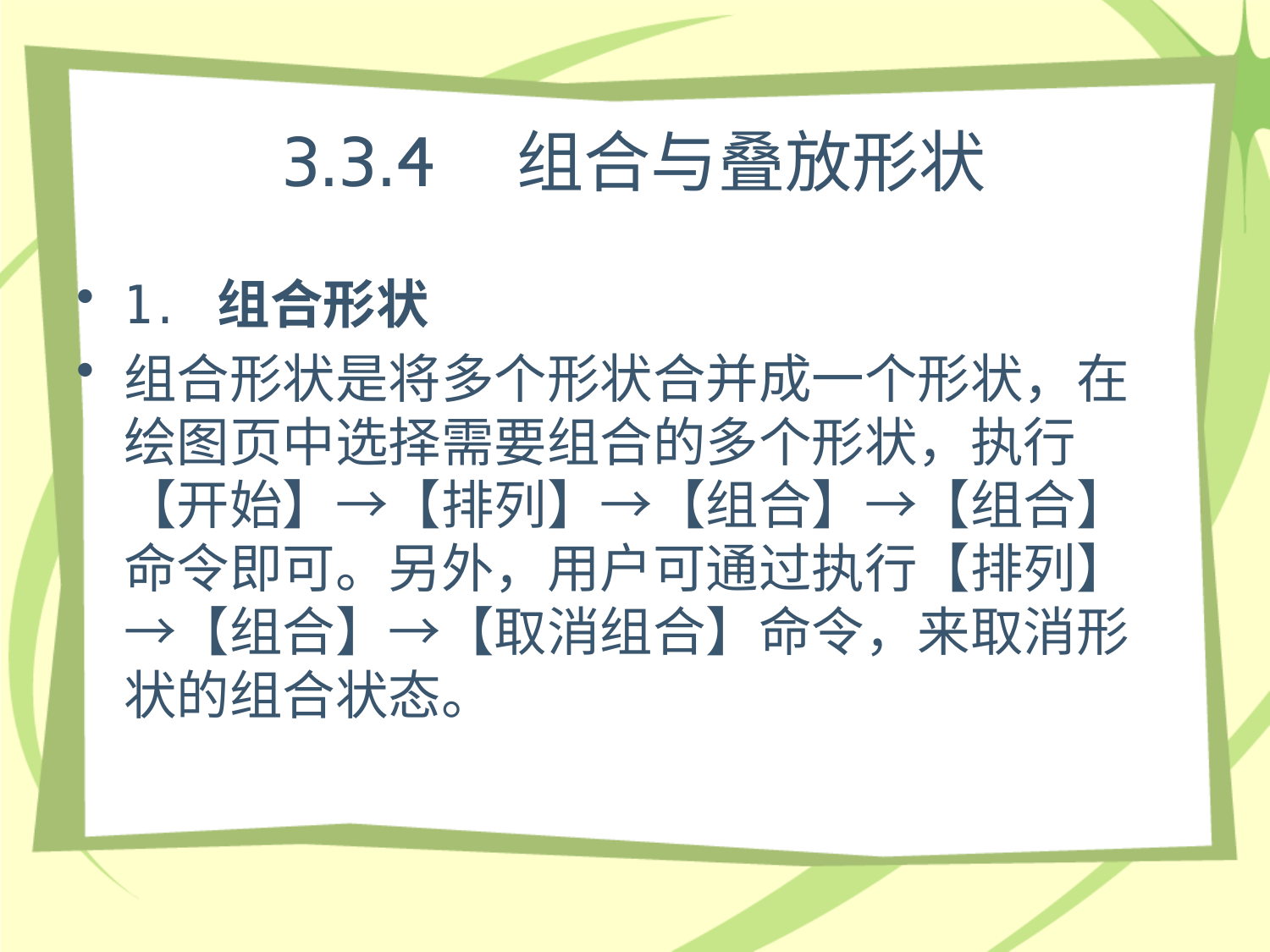

# 3.3.4　组合与叠放形状
1.  组合形状
组合形状是将多个形状合并成一个形状，在绘图页中选择需要组合的多个形状，执行【开始】→【排列】→【组合】→【组合】命令即可。另外，用户可通过执行【排列】→【组合】→【取消组合】命令，来取消形状的组合状态。